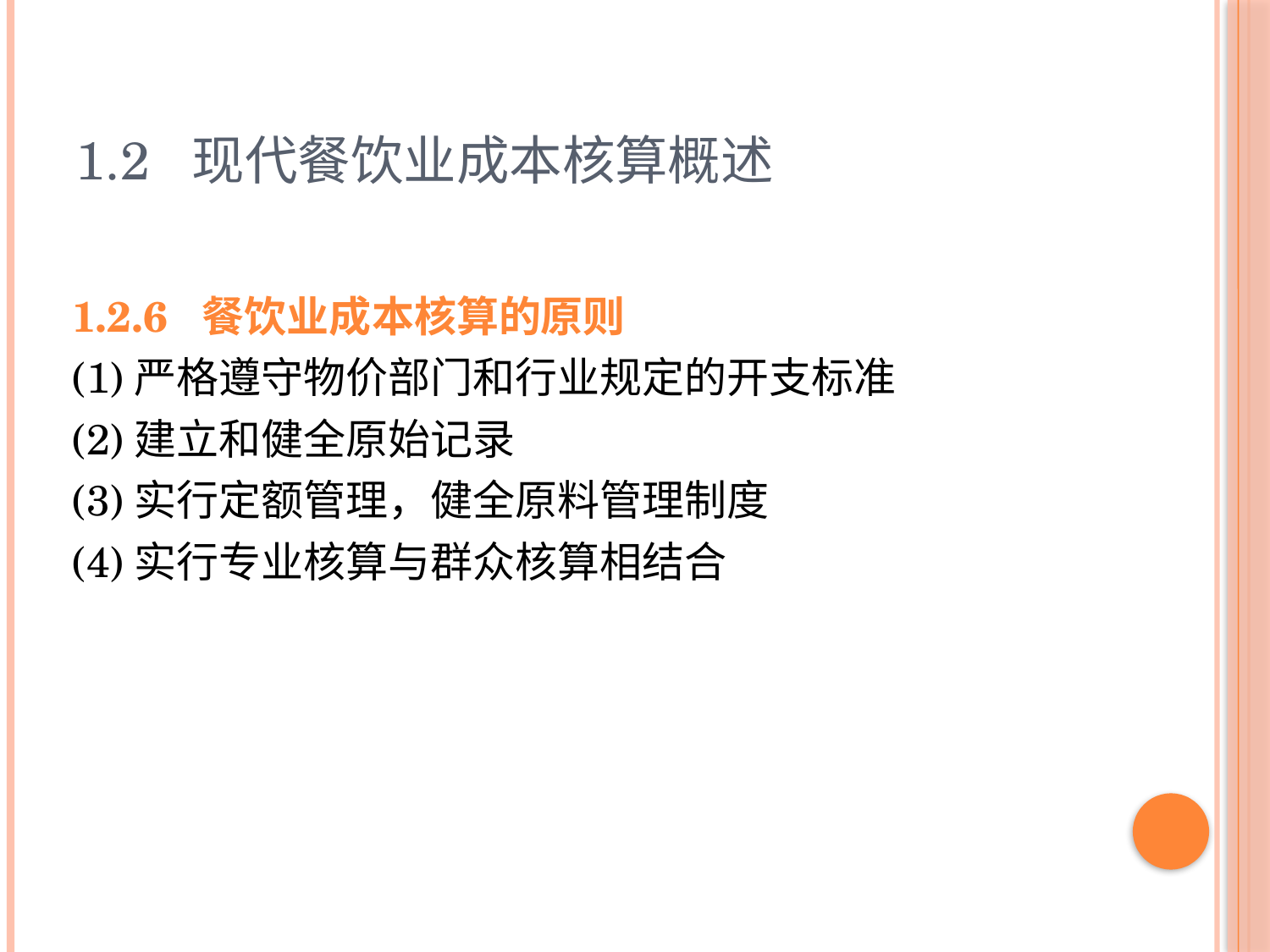

# 1.2  现代餐饮业成本核算概述

1.2.6  餐饮业成本核算的原则
(1)严格遵守物价部门和行业规定的开支标准
(2)建立和健全原始记录
(3)实行定额管理，健全原料管理制度
(4)实行专业核算与群众核算相结合